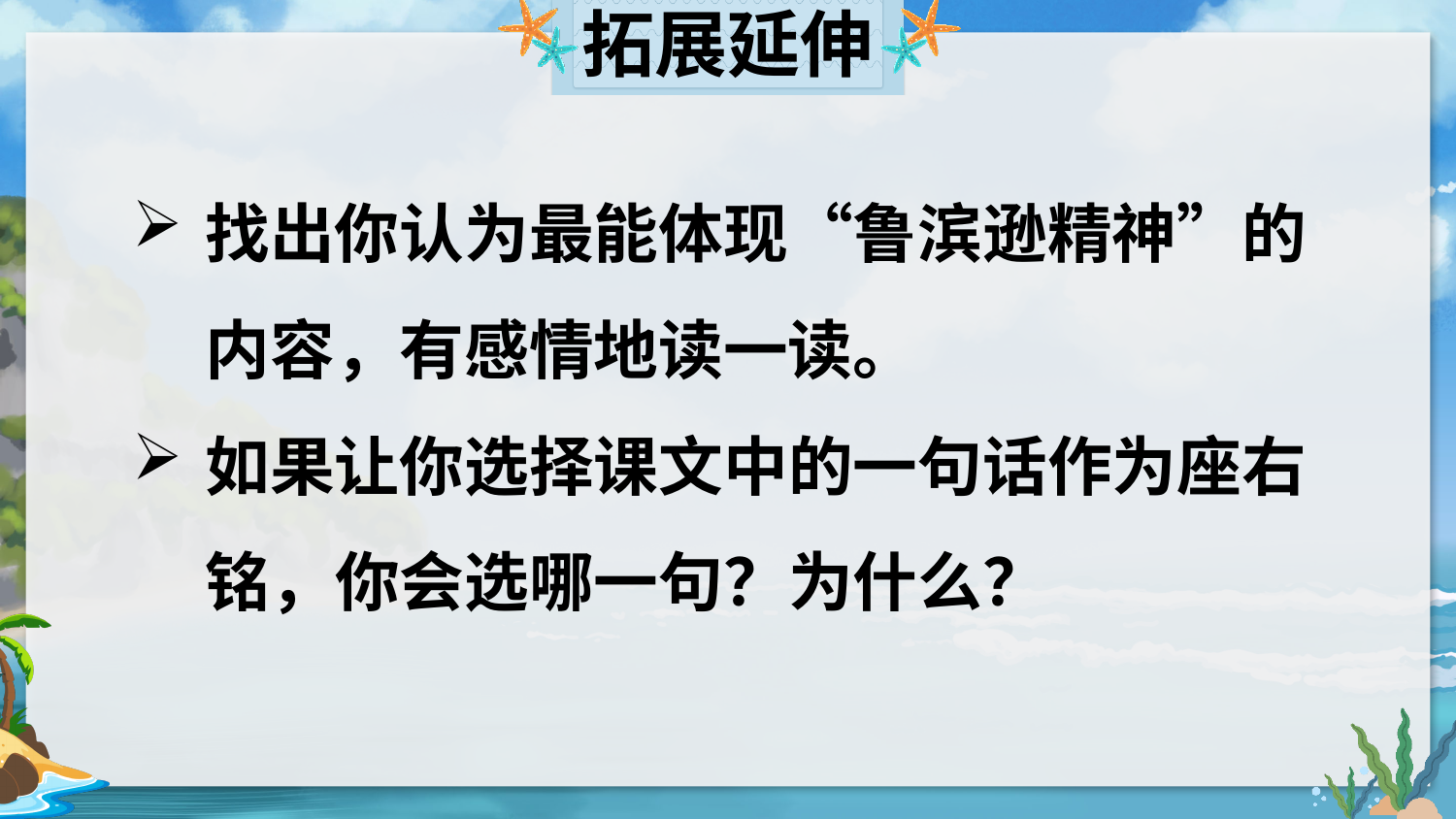

拓展延伸
找出你认为最能体现“鲁滨逊精神”的内容，有感情地读一读。
如果让你选择课文中的一句话作为座右铭，你会选哪一句？为什么？